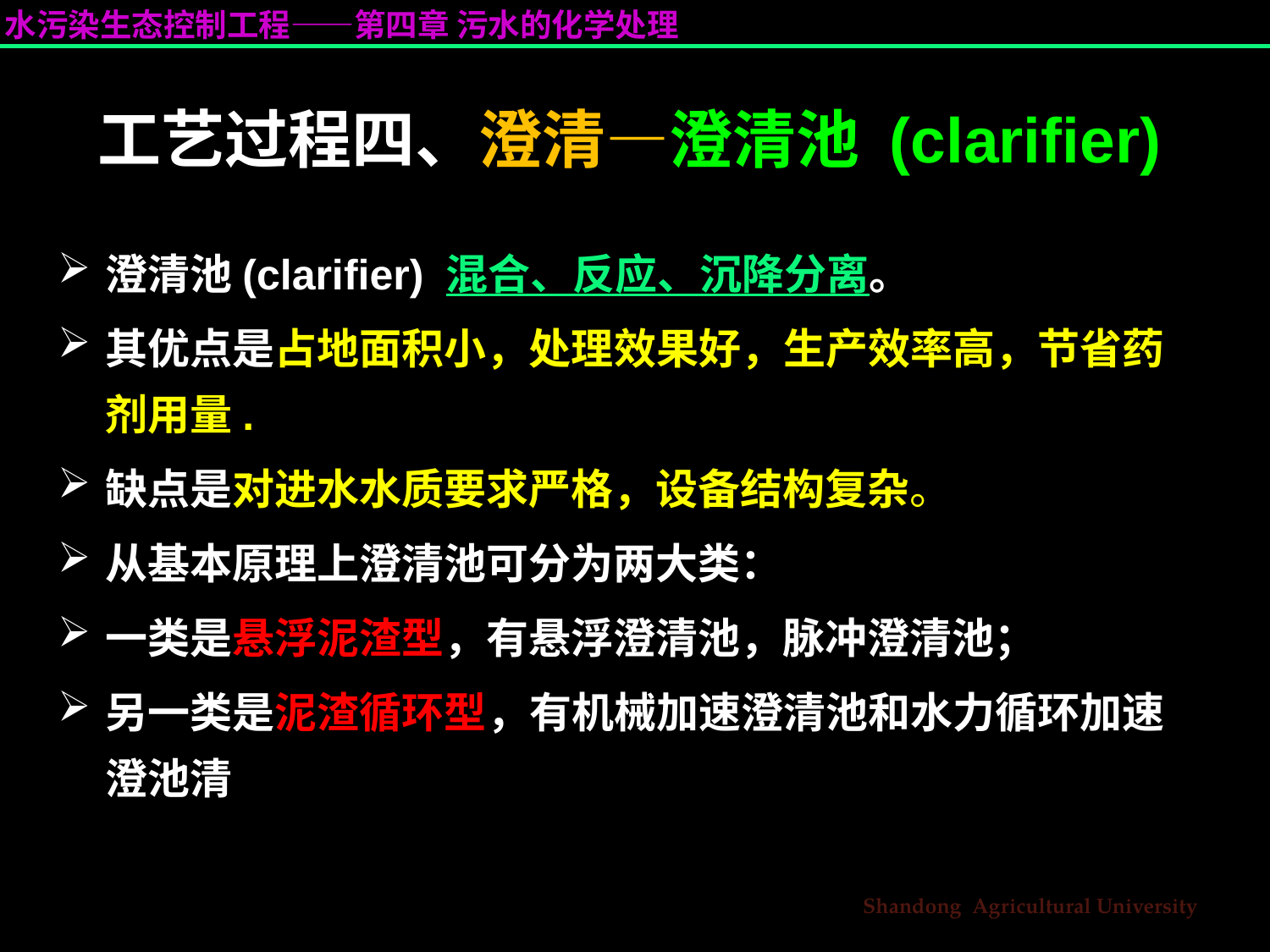

# 工艺过程四、澄清—澄清池 (clarifier)
澄清池(clarifier) 混合、反应、沉降分离。
其优点是占地面积小，处理效果好，生产效率高，节省药剂用量.
缺点是对进水水质要求严格，设备结构复杂。
从基本原理上澄清池可分为两大类：
一类是悬浮泥渣型，有悬浮澄清池，脉冲澄清池；
另一类是泥渣循环型，有机械加速澄清池和水力循环加速澄池清